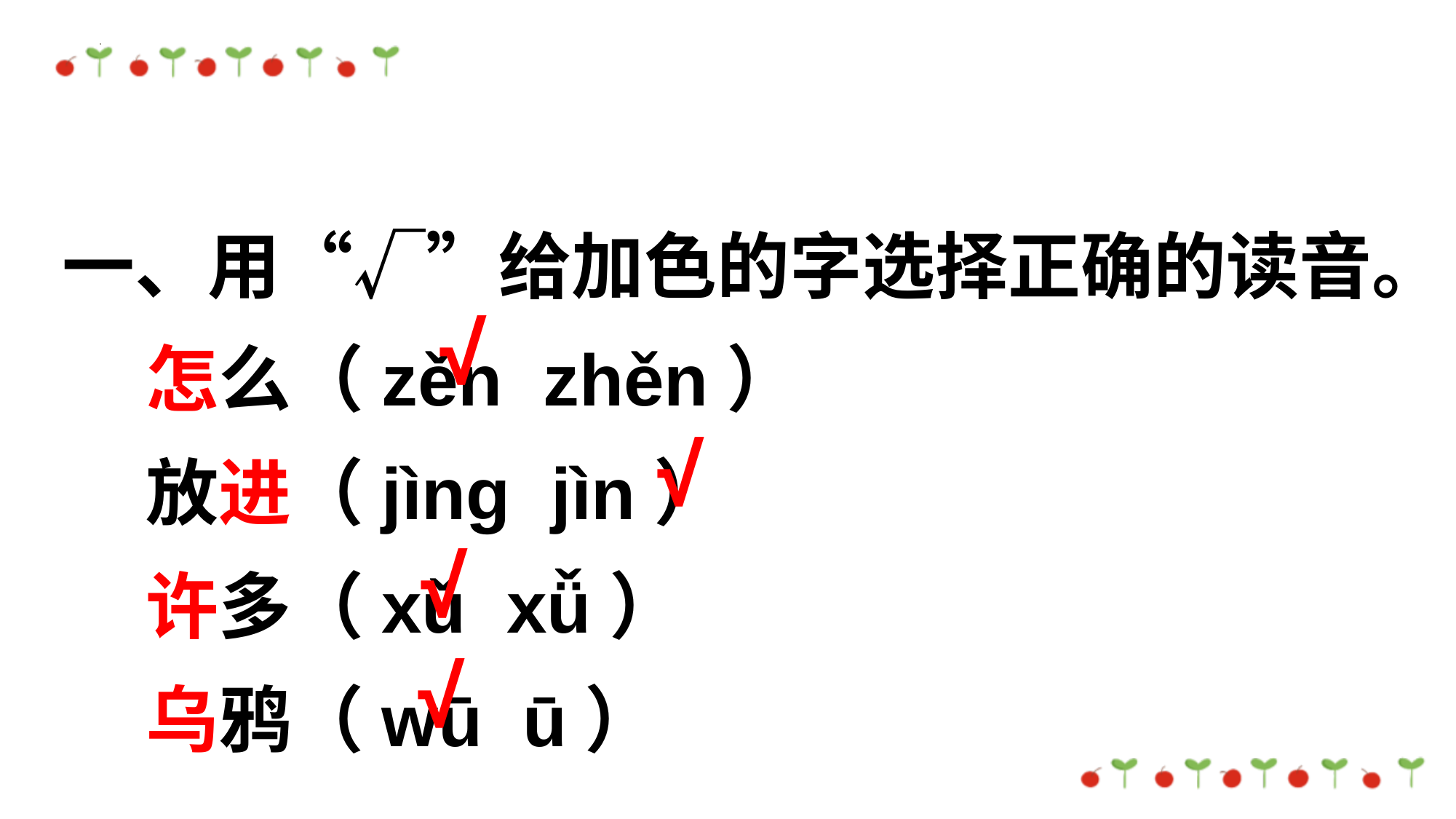

一、用“√”给加色的字选择正确的读音。
    怎么（zěn  zhěn）
    放进（jìnɡ  jìn）
    许多（xǔ  xǚ）
    乌鸦（wū  ū）
√
√
√
√